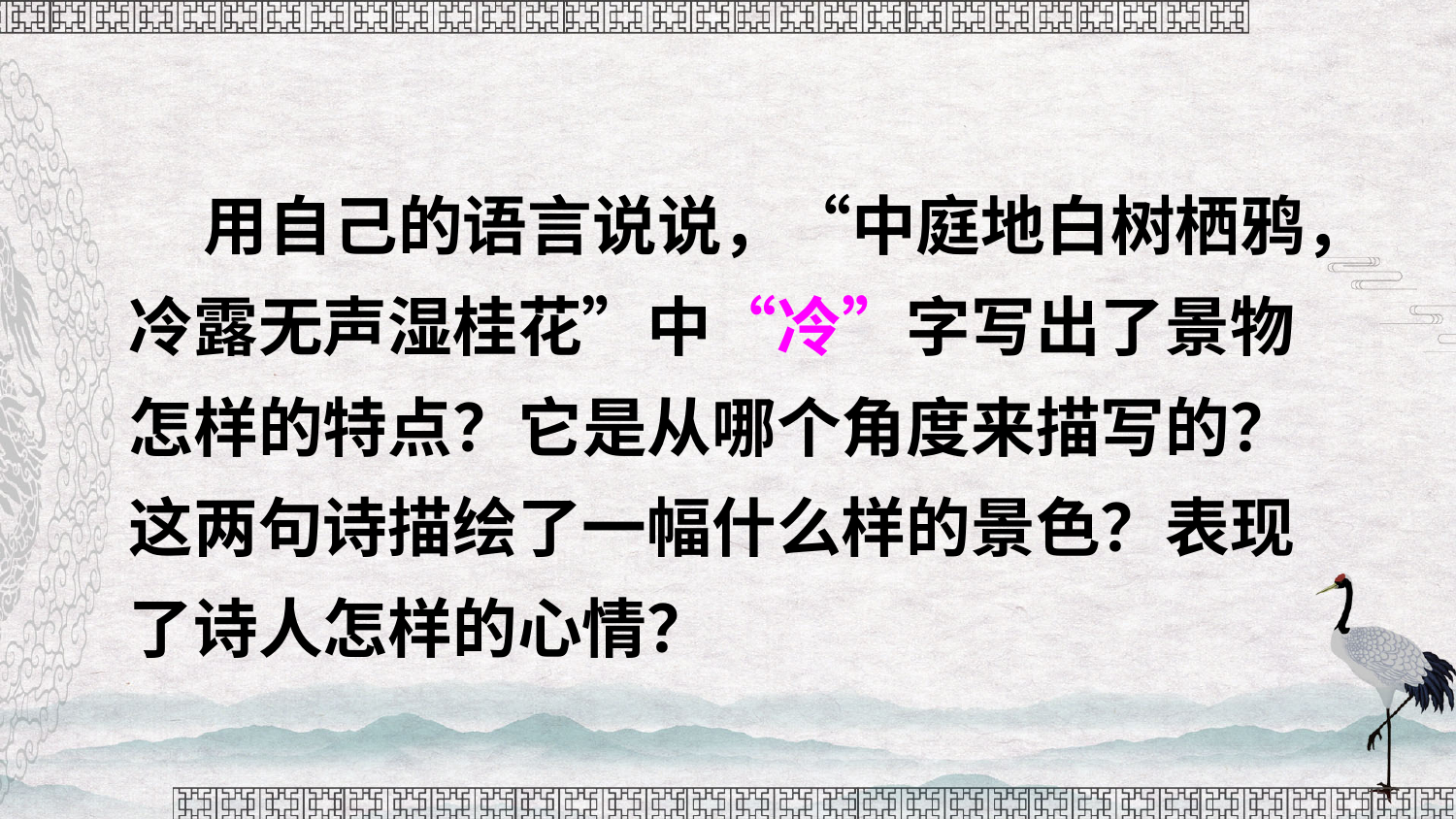

用自己的语言说说，“中庭地白树栖鸦，冷露无声湿桂花”中“冷”字写出了景物怎样的特点？它是从哪个角度来描写的？这两句诗描绘了一幅什么样的景色？表现了诗人怎样的心情？